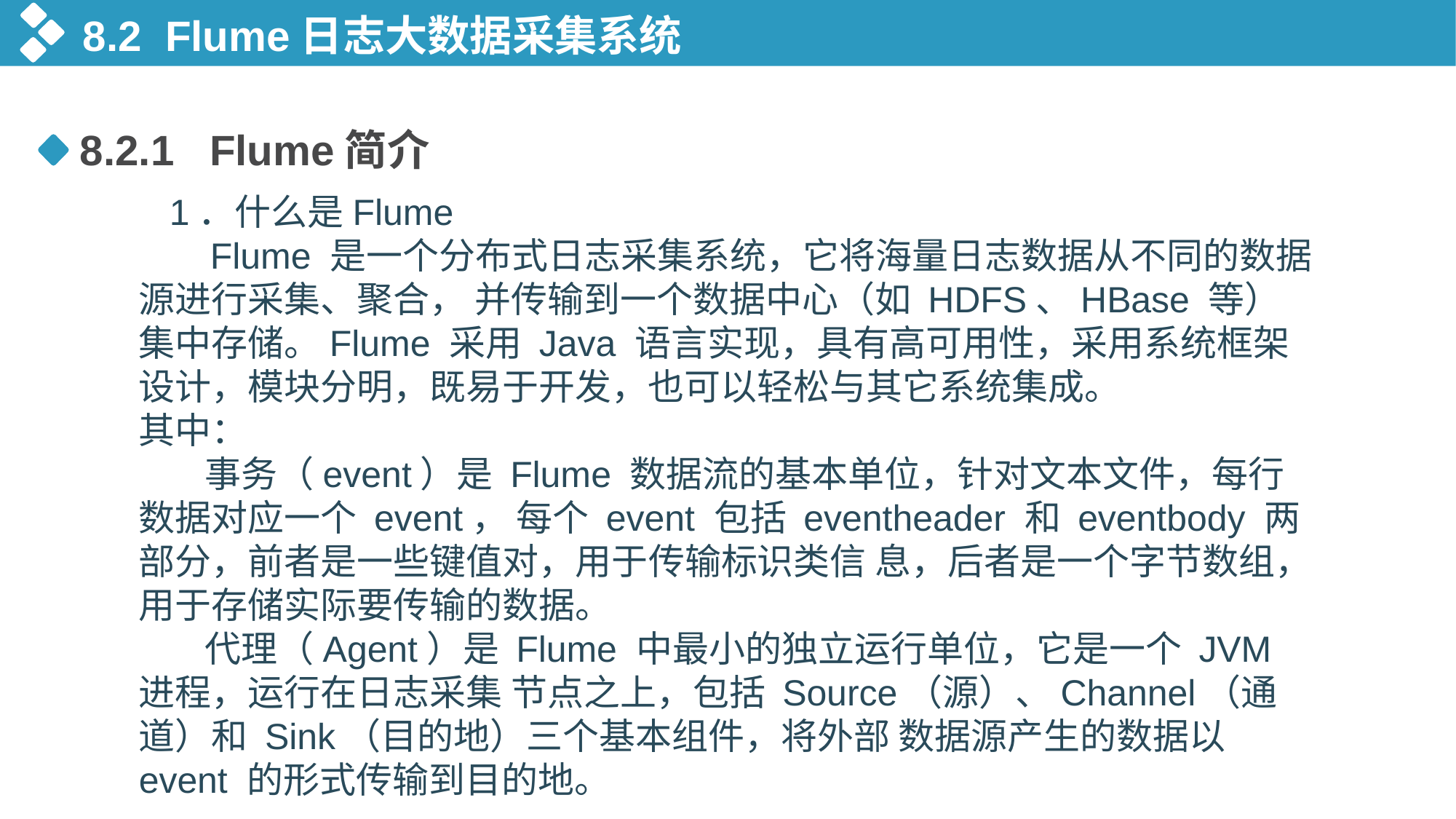

8.2  Flume日志大数据采集系统

8.2.1   Flume简介

   1．什么是Flume
       Flume 是一个分布式日志采集系统，它将海量日志数据从不同的数据源进行采集、聚合， 并传输到一个数据中心（如 HDFS、HBase 等）集中存储。Flume 采用 Java 语言实现，具有高可用性，采用系统框架设计，模块分明，既易于开发，也可以轻松与其它系统集成。
其中：
       事务（event）是 Flume 数据流的基本单位，针对文本文件，每行数据对应一个 event， 每个 event 包括 eventheader 和 eventbody 两部分，前者是一些键值对，用于传输标识类信 息，后者是一个字节数组，用于存储实际要传输的数据。
       代理（Agent）是 Flume 中最小的独立运行单位，它是一个 JVM 进程，运行在日志采集 节点之上，包括 Source（源）、Channel（通道）和 Sink（目的地）三个基本组件，将外部 数据源产生的数据以 event 的形式传输到目的地。